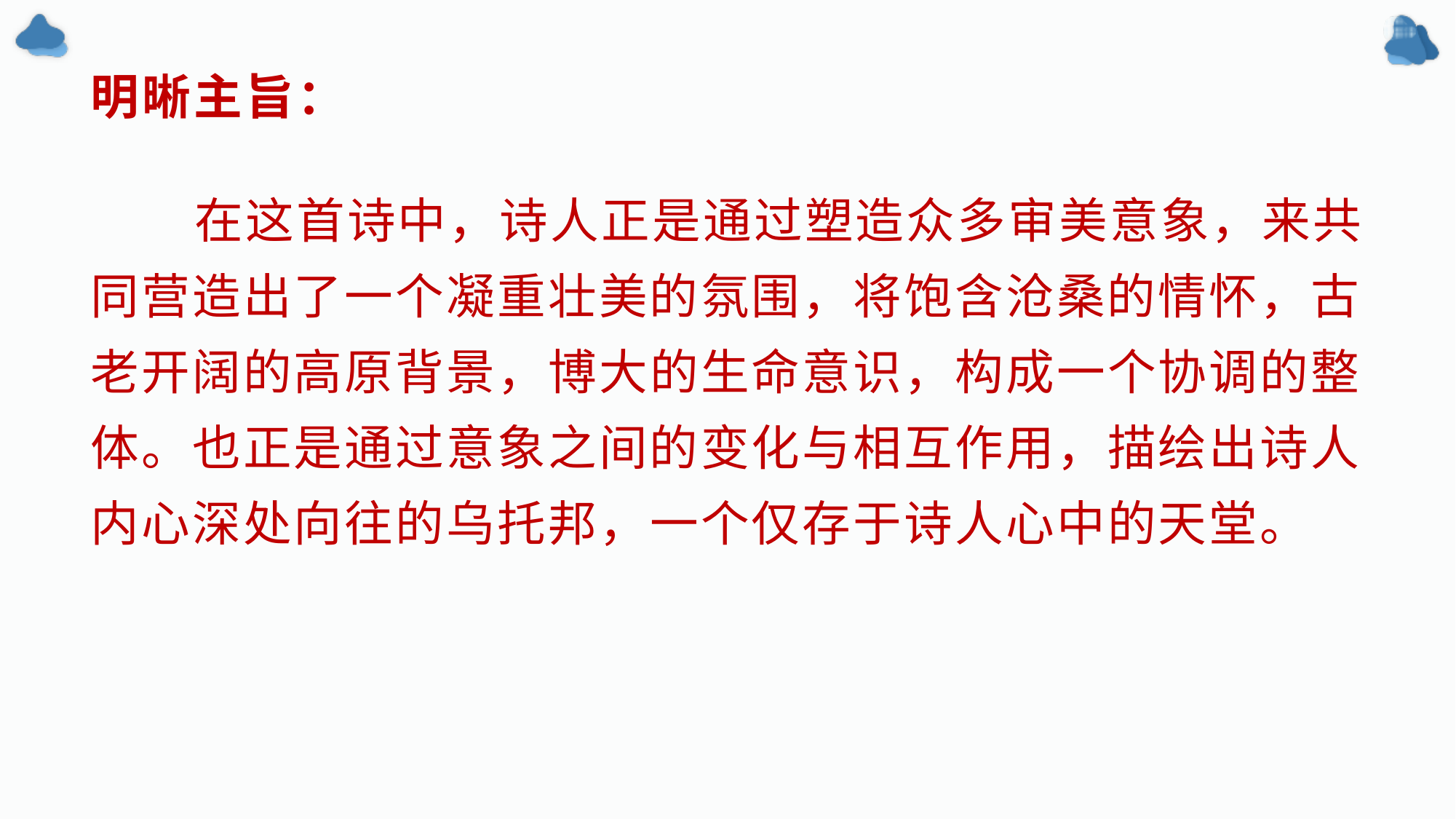

# 明晰主旨：
       在这首诗中，诗人正是通过塑造众多审美意象，来共同营造出了一个凝重壮美的氛围，将饱含沧桑的情怀，古老开阔的高原背景，博大的生命意识，构成一个协调的整体。也正是通过意象之间的变化与相互作用，描绘出诗人内心深处向往的乌托邦，一个仅存于诗人心中的天堂。